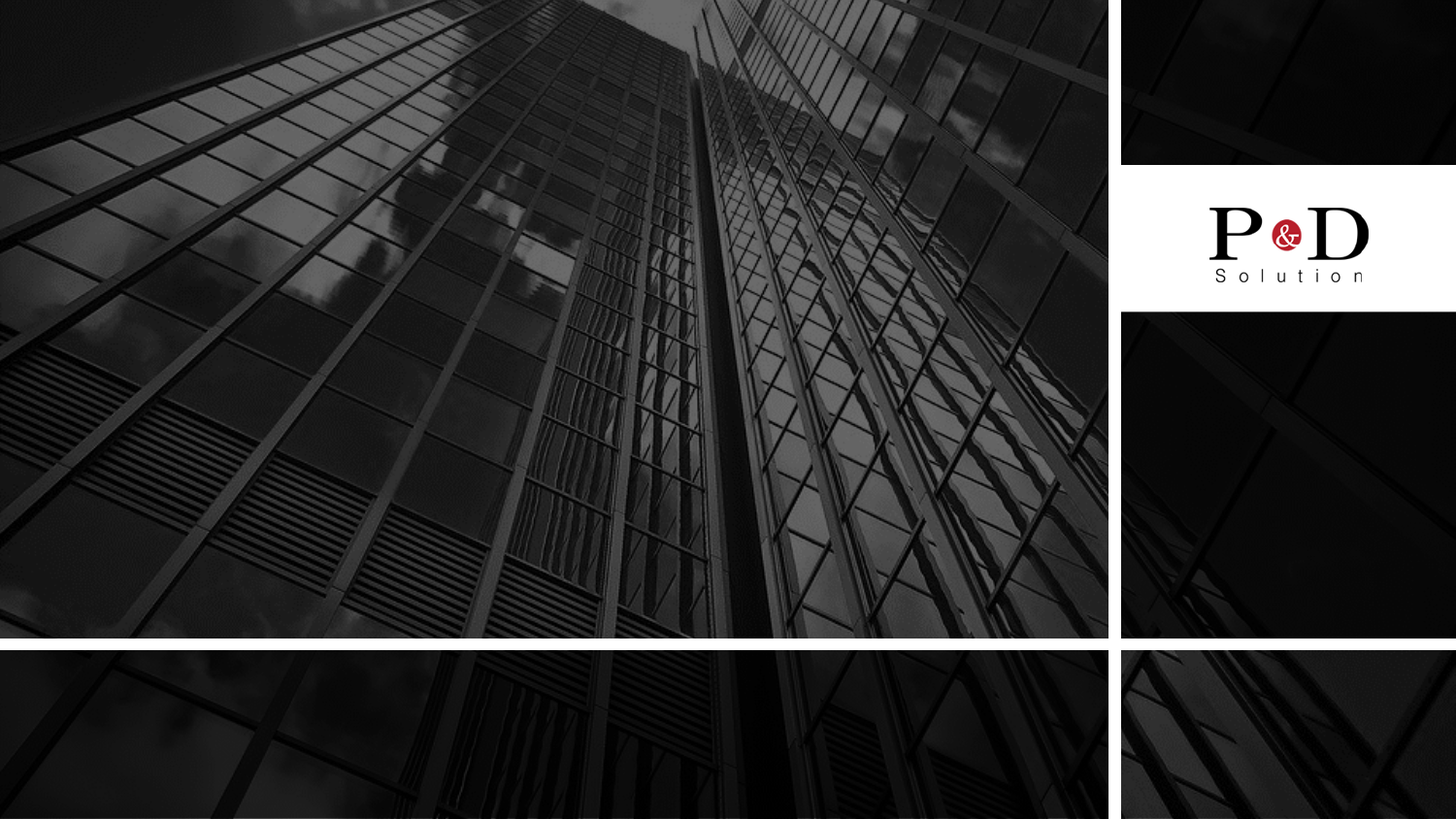

P&D Solution
The Leading Provider Of Data Technology
FineReport 플러그인 개발